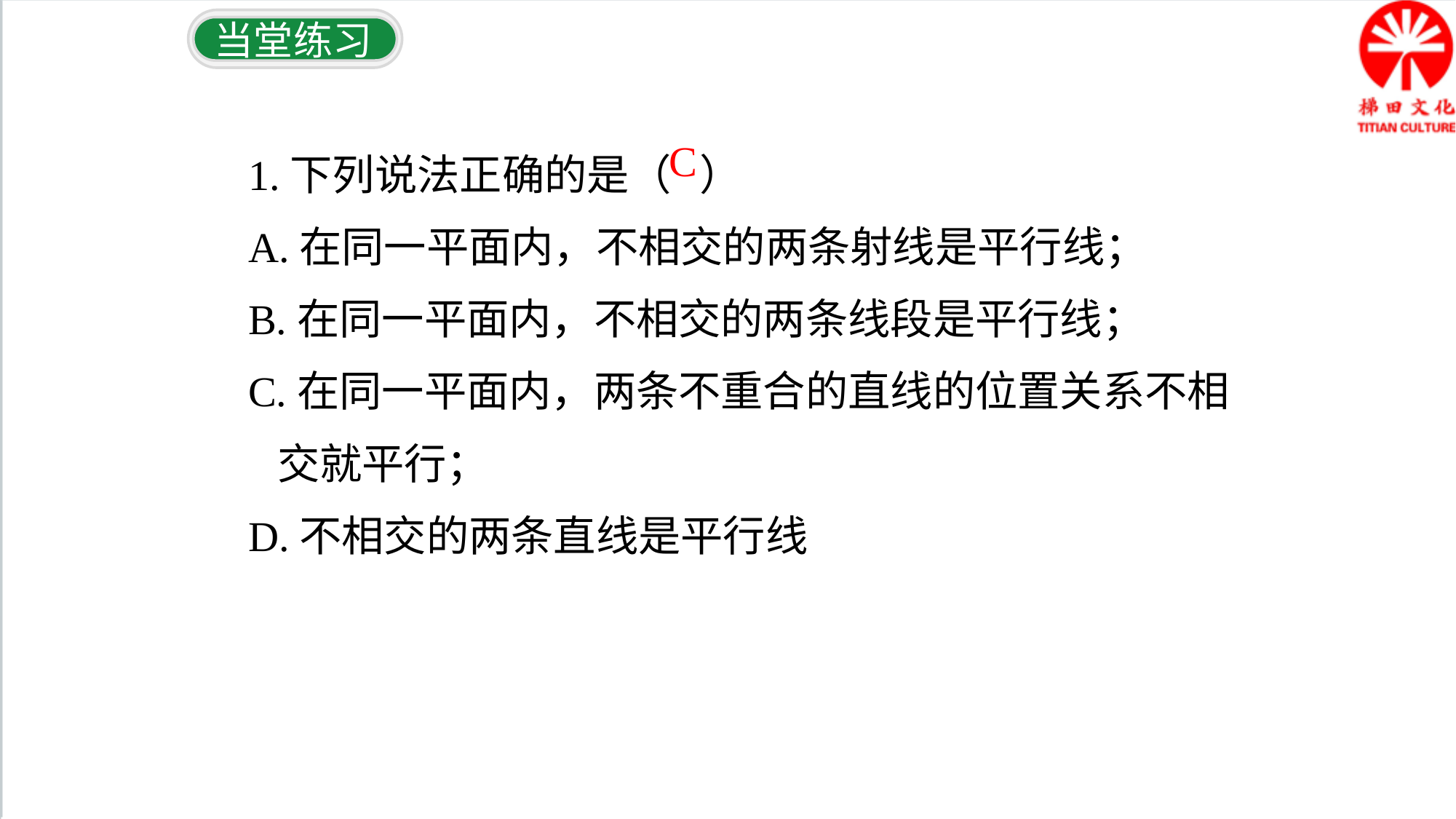

当堂练习
1.下列说法正确的是（   ）
A.在同一平面内，不相交的两条射线是平行线；
B.在同一平面内，不相交的两条线段是平行线；
C.在同一平面内，两条不重合的直线的位置关系不相
  交就平行；
D.不相交的两条直线是平行线
C